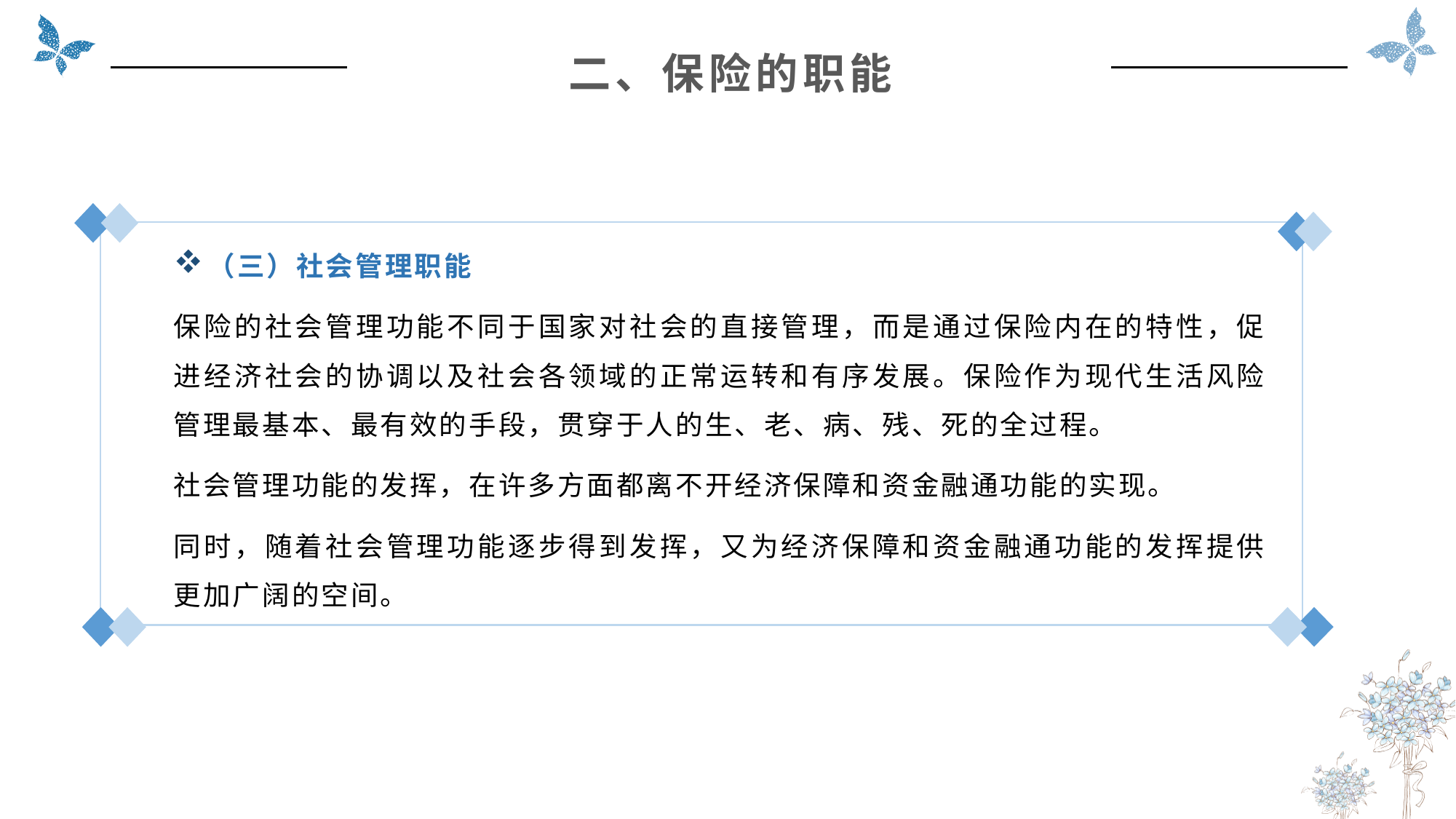

二、保险的职能

（三）社会管理职能
保险的社会管理功能不同于国家对社会的直接管理，而是通过保险内在的特性，促进经济社会的协调以及社会各领域的正常运转和有序发展。保险作为现代生活风险管理最基本、最有效的手段，贯穿于人的生、老、病、残、死的全过程。
社会管理功能的发挥，在许多方面都离不开经济保障和资金融通功能的实现。
同时，随着社会管理功能逐步得到发挥，又为经济保障和资金融通功能的发挥提供更加广阔的空间。